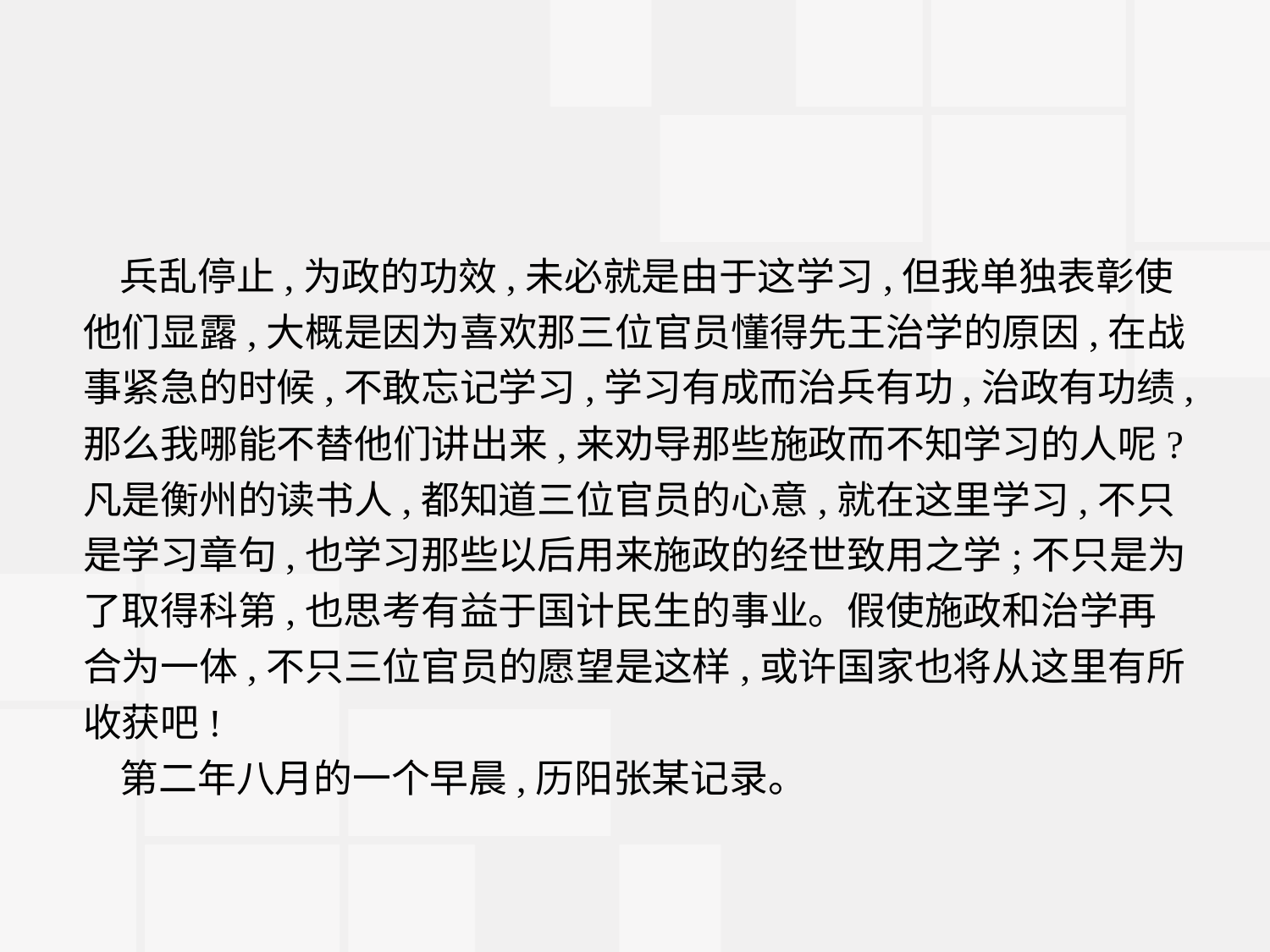

兵乱停止,为政的功效,未必就是由于这学习,但我单独表彰使他们显露,大概是因为喜欢那三位官员懂得先王治学的原因,在战事紧急的时候,不敢忘记学习,学习有成而治兵有功,治政有功绩,那么我哪能不替他们讲出来,来劝导那些施政而不知学习的人呢?凡是衡州的读书人,都知道三位官员的心意,就在这里学习,不只是学习章句,也学习那些以后用来施政的经世致用之学;不只是为了取得科第,也思考有益于国计民生的事业。假使施政和治学再合为一体,不只三位官员的愿望是这样,或许国家也将从这里有所收获吧!
第二年八月的一个早晨,历阳张某记录。